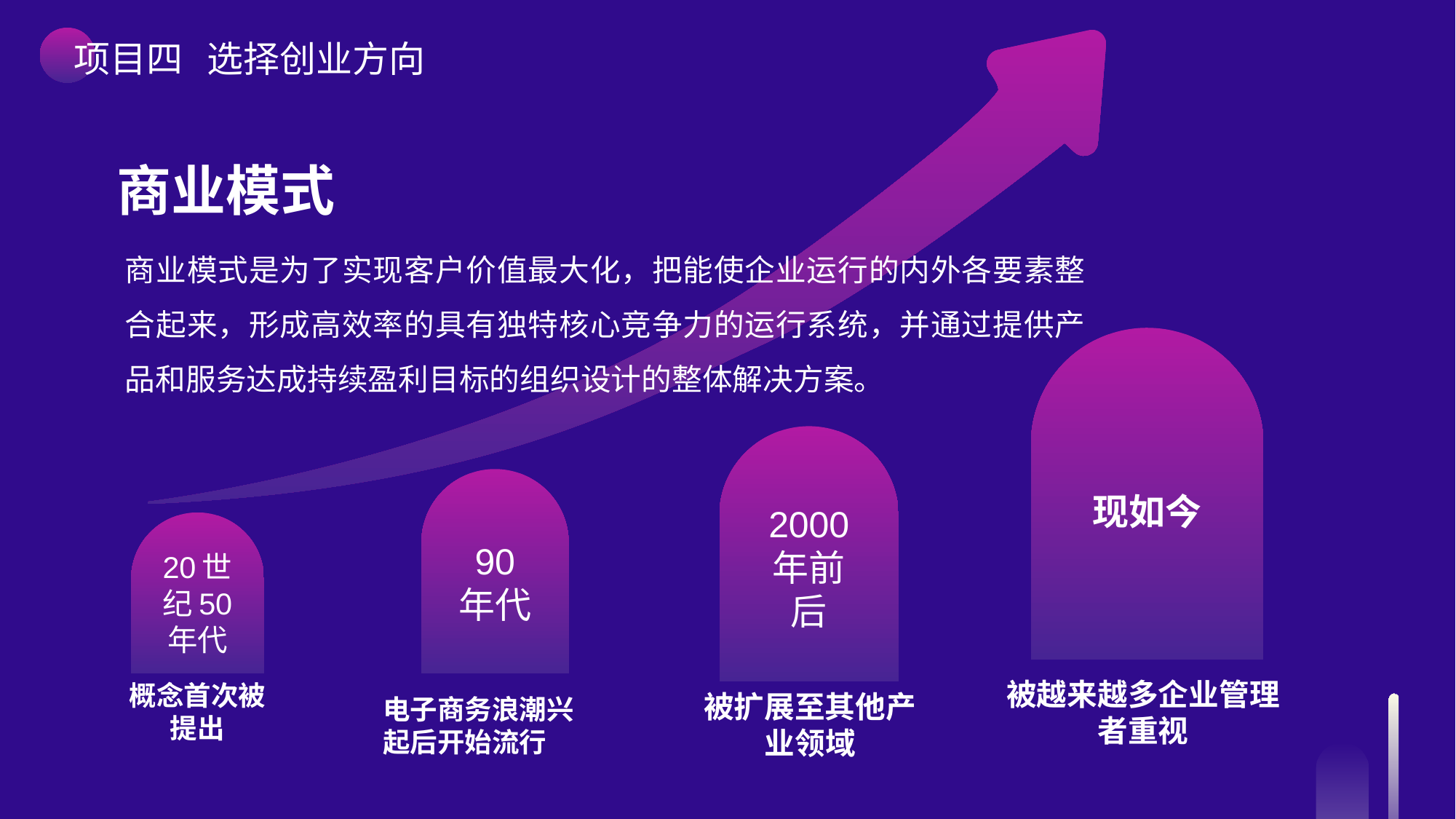

项目四   选择创业方向

商业模式
商业模式是为了实现客户价值最大化，把能使企业运行的内外各要素整合起来，形成高效率的具有独特核心竞争力的运行系统，并通过提供产品和服务达成持续盈利目标的组织设计的整体解决方案。
现如今
被越来越多企业管理者重视
2000 年前后
被扩展至其他产业领域
90 年代
电子商务浪潮兴起后开始流行
20世纪50 年代
概念首次被提出